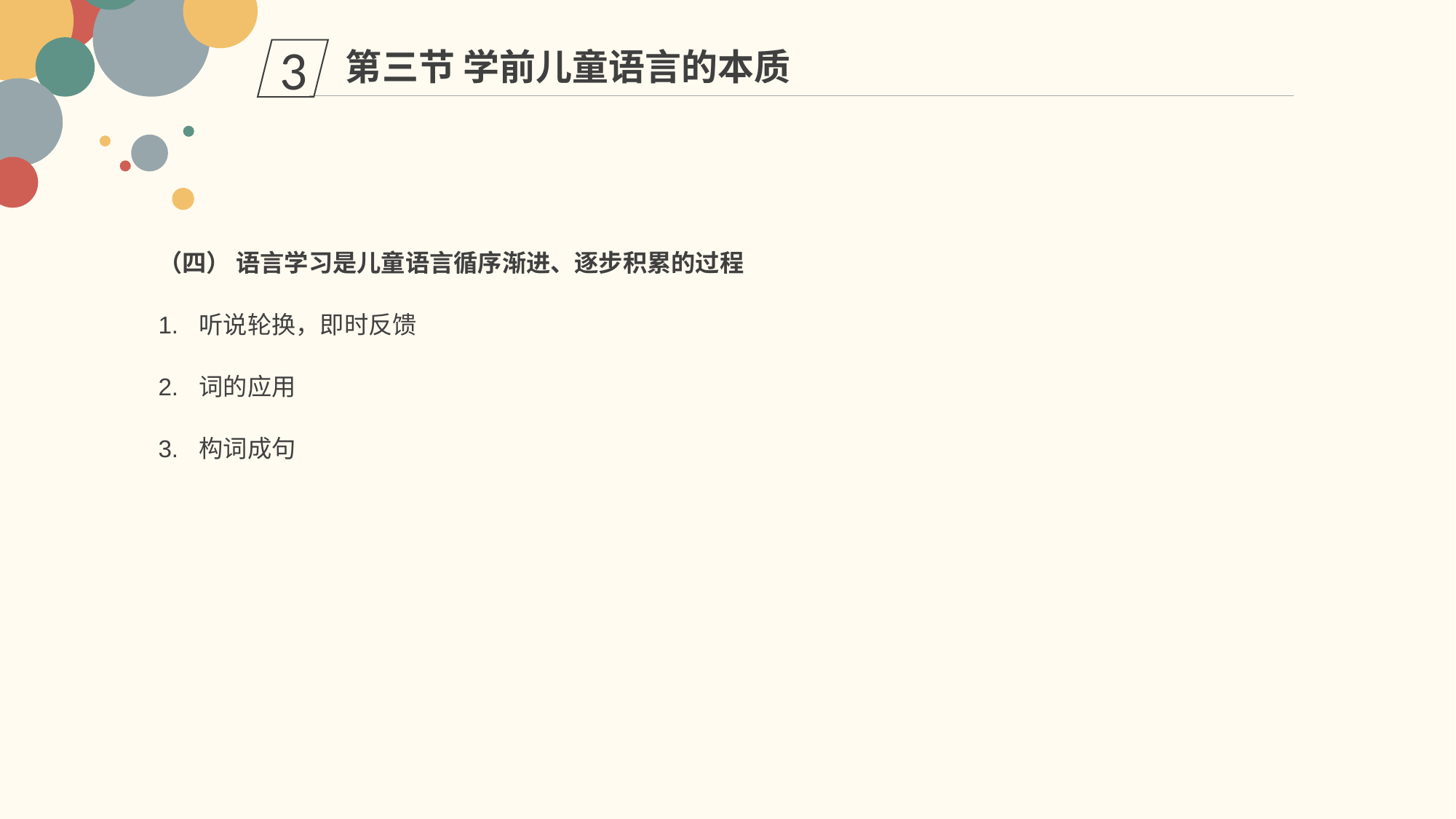

第三节 学前儿童语言的本质
3
（四） 语言学习是儿童语言循序渐进、逐步积累的过程
听说轮换，即时反馈
词的应用
构词成句